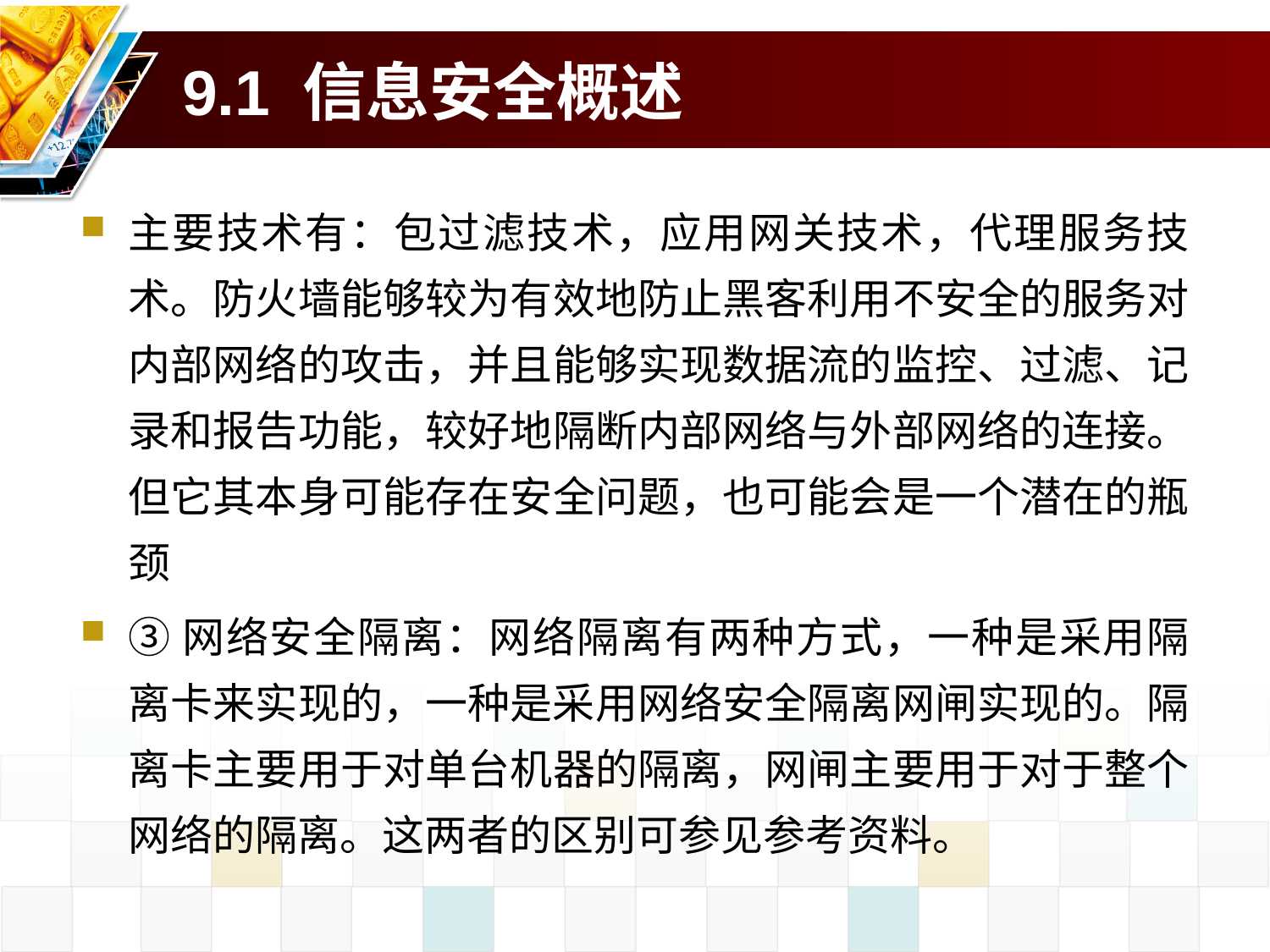

# 9.1 信息安全概述
主要技术有：包过滤技术，应用网关技术，代理服务技术。防火墙能够较为有效地防止黑客利用不安全的服务对内部网络的攻击，并且能够实现数据流的监控、过滤、记录和报告功能，较好地隔断内部网络与外部网络的连接。但它其本身可能存在安全问题，也可能会是一个潜在的瓶颈
③网络安全隔离：网络隔离有两种方式，一种是采用隔离卡来实现的，一种是采用网络安全隔离网闸实现的。隔离卡主要用于对单台机器的隔离，网闸主要用于对于整个网络的隔离。这两者的区别可参见参考资料。